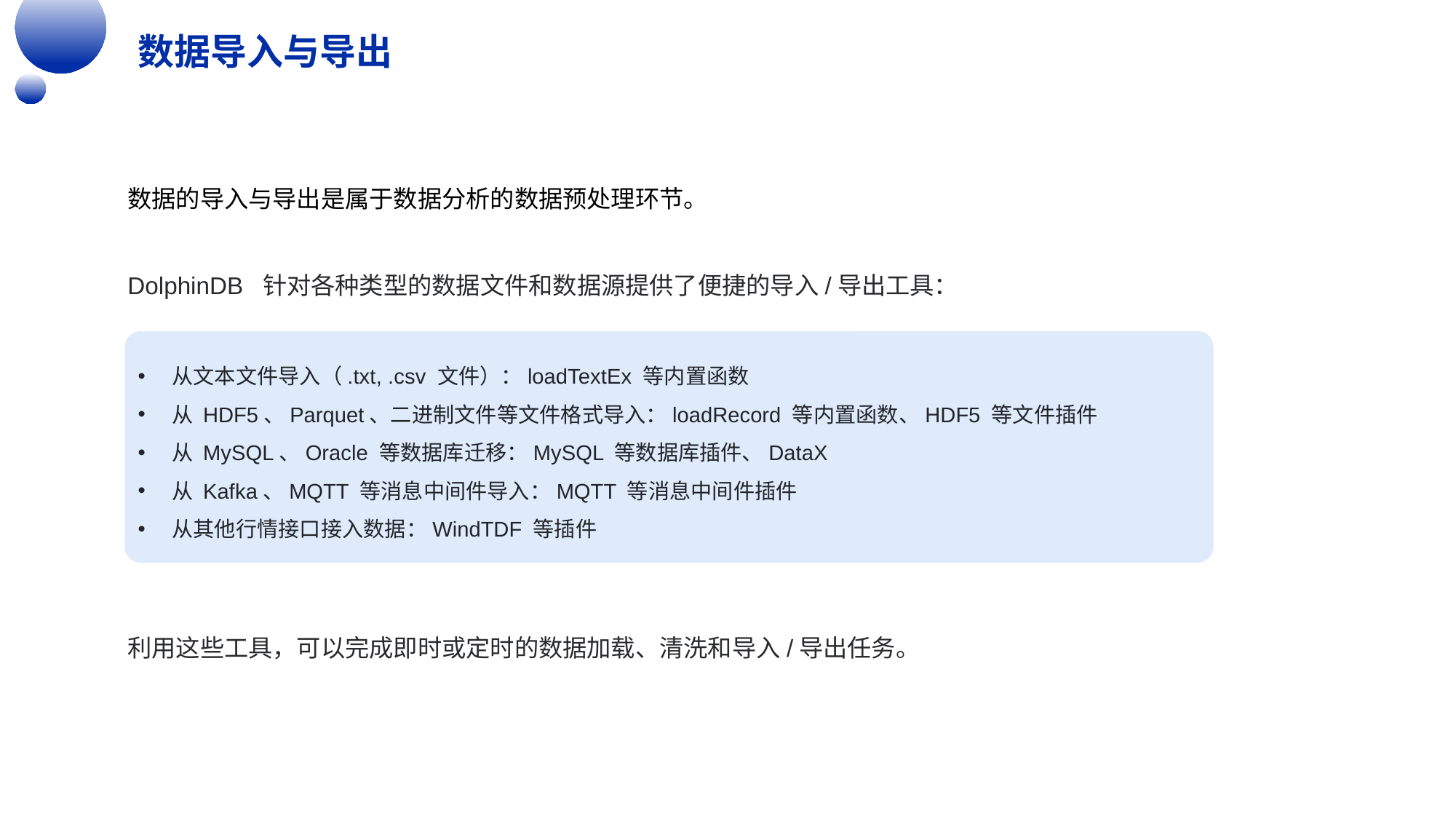

数据导入与导出

数据的导入与导出是属于数据分析的数据预处理环节。

DolphinDB  针对各种类型的数据文件和数据源提供了便捷的导入/导出工具：

从文本文件导入（.txt, .csv 文件）：loadTextEx 等内置函数
从 HDF5、Parquet、二进制文件等文件格式导入：loadRecord 等内置函数、HDF5 等文件插件
从 MySQL、Oracle 等数据库迁移：MySQL 等数据库插件、DataX
从 Kafka、MQTT 等消息中间件导入：MQTT 等消息中间件插件
从其他行情接口接入数据：WindTDF 等插件
利用这些工具，可以完成即时或定时的数据加载、清洗和导入/导出任务。